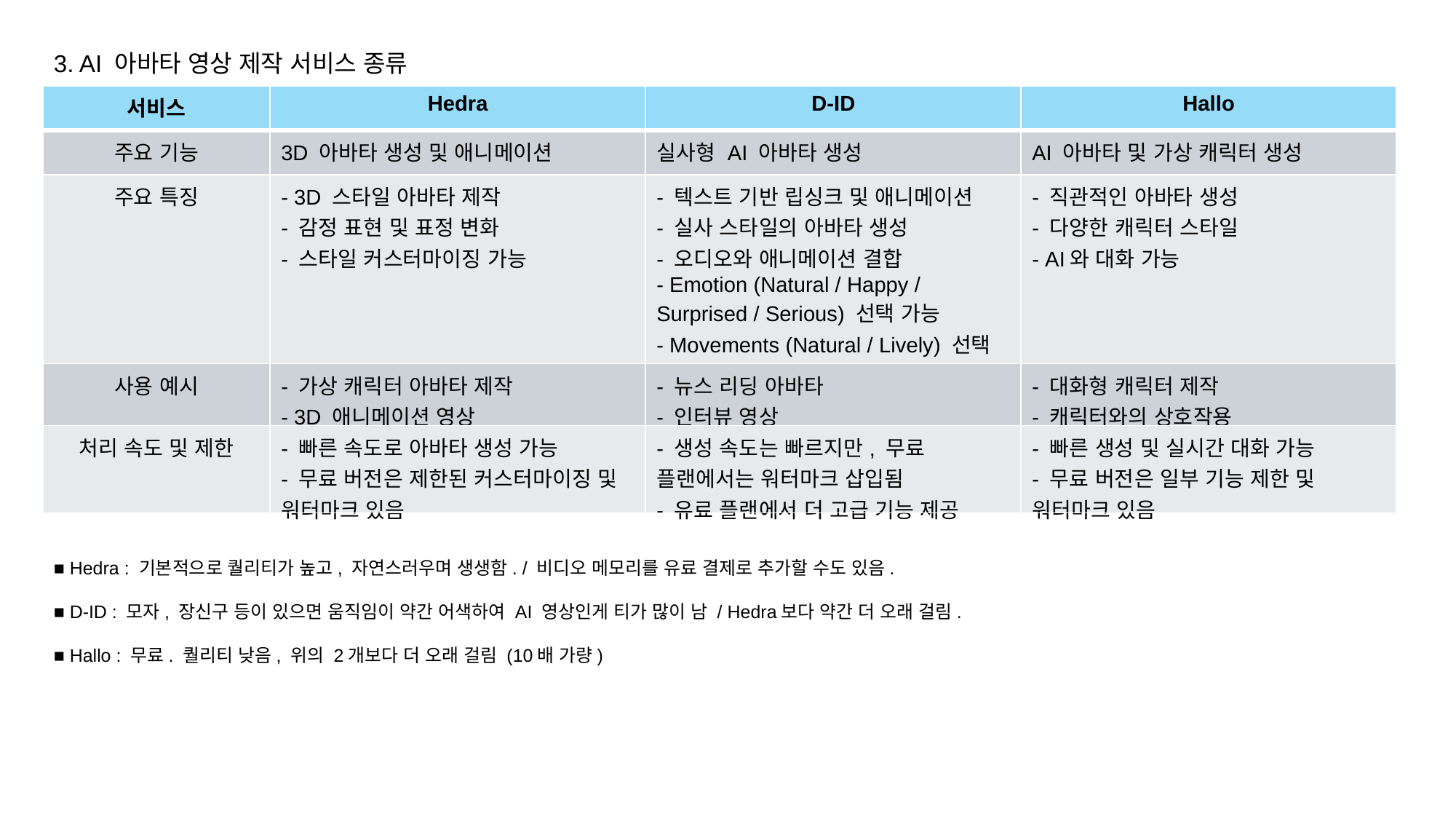

3. AI 아바타 영상 제작 서비스 종류

■ Hedra : 기본적으로 퀄리티가 높고, 자연스러우며 생생함. / 비디오 메모리를 유료 결제로 추가할 수도 있음.

■ D-ID : 모자, 장신구 등이 있으면 움직임이 약간 어색하여 AI 영상인게 티가 많이 남 / Hedra보다 약간 더 오래 걸림.

■ Hallo : 무료. 퀄리티 낮음, 위의 2개보다 더 오래 걸림 (10배 가량)

| 서비스 | Hedra | D-ID | Hallo |
| --- | --- | --- | --- |
| 주요 기능 | 3D 아바타 생성 및 애니메이션 | 실사형 AI 아바타 생성 | AI 아바타 및 가상 캐릭터 생성 |
| 주요 특징 | - 3D 스타일 아바타 제작 - 감정 표현 및 표정 변화 - 스타일 커스터마이징 가능 | - 텍스트 기반 립싱크 및 애니메이션 - 실사 스타일의 아바타 생성 - 오디오와 애니메이션 결합 - Emotion (Natural / Happy / Surprised / Serious) 선택 가능 - Movements (Natural / Lively) 선택 가능 | - 직관적인 아바타 생성 - 다양한 캐릭터 스타일 - AI와 대화 가능 |
| 사용 예시 | - 가상 캐릭터 아바타 제작 - 3D 애니메이션 영상 | - 뉴스 리딩 아바타 - 인터뷰 영상 | - 대화형 캐릭터 제작 - 캐릭터와의 상호작용 |
| 처리 속도 및 제한 | - 빠른 속도로 아바타 생성 가능 - 무료 버전은 제한된 커스터마이징 및 워터마크 있음 | - 생성 속도는 빠르지만, 무료 플랜에서는 워터마크 삽입됨 - 유료 플랜에서 더 고급 기능 제공 | - 빠른 생성 및 실시간 대화 가능 - 무료 버전은 일부 기능 제한 및 워터마크 있음 |